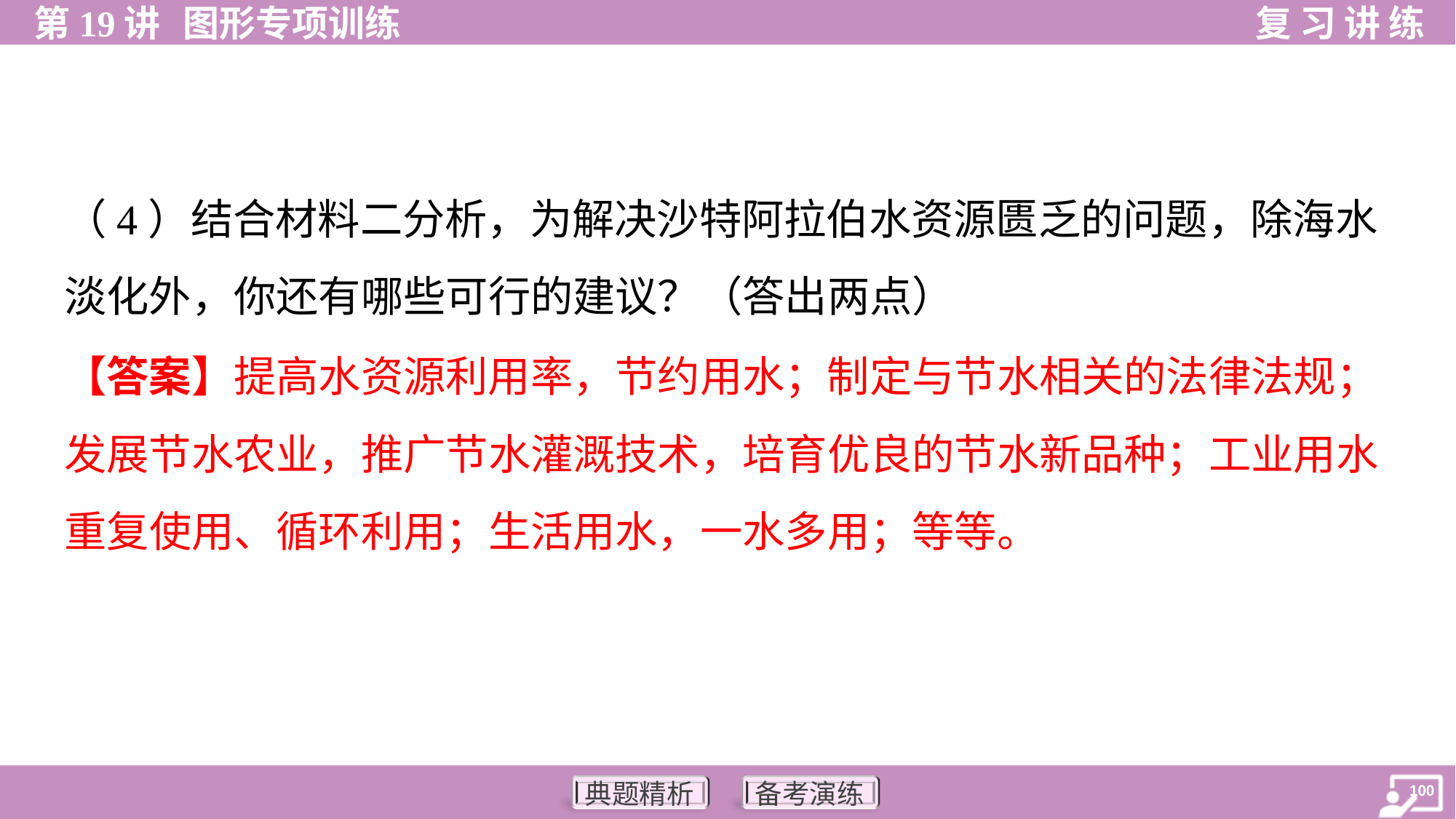

（4）结合材料二分析，为解决沙特阿拉伯水资源匮乏的问题，除海水
淡化外，你还有哪些可行的建议？（答出两点）
【答案】提高水资源利用率，节约用水；制定与节水相关的法律法规；
发展节水农业，推广节水灌溉技术，培育优良的节水新品种；工业用水
重复使用、循环利用；生活用水，一水多用；等等。